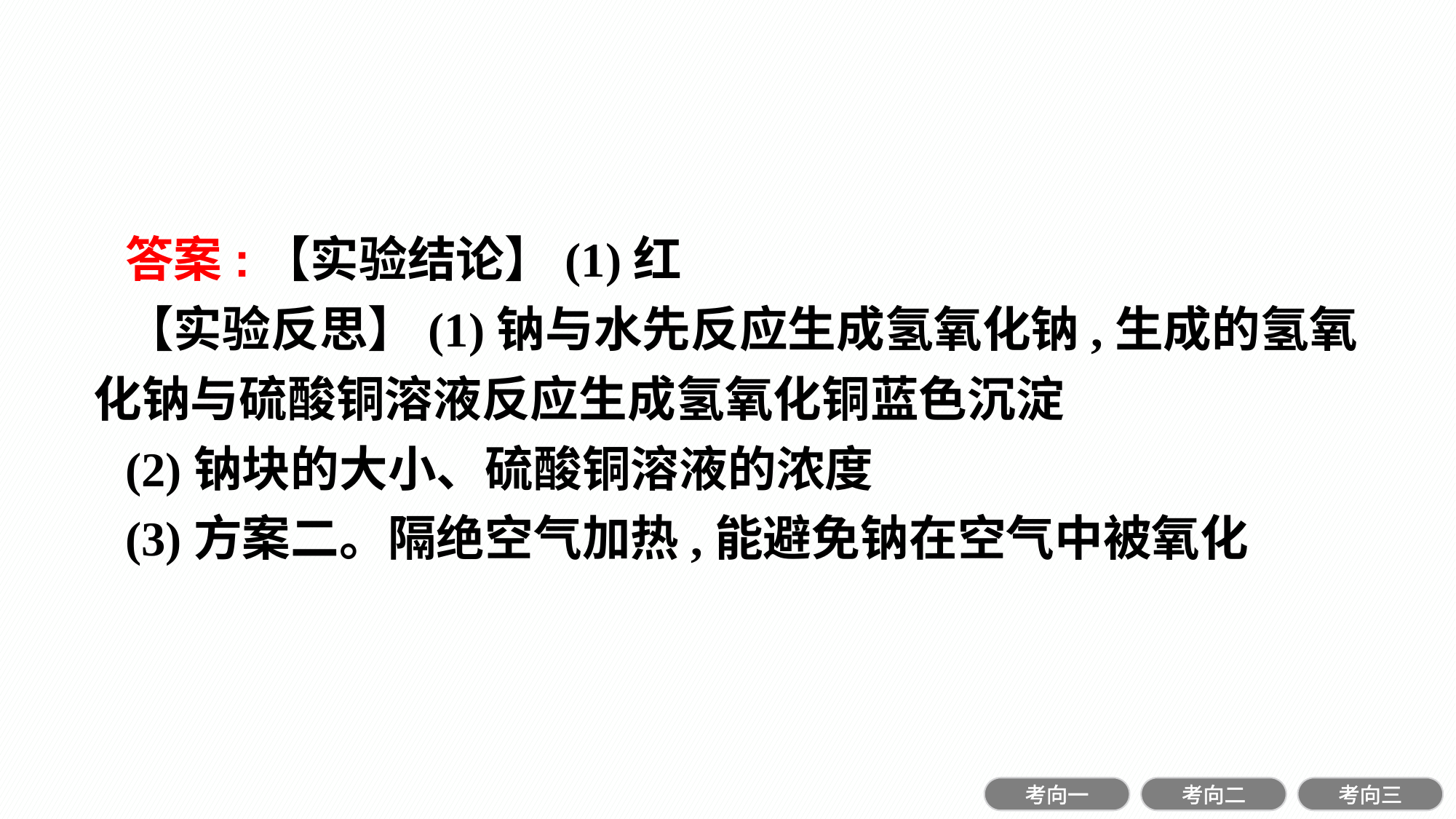

答案:【实验结论】(1)红
【实验反思】(1)钠与水先反应生成氢氧化钠,生成的氢氧化钠与硫酸铜溶液反应生成氢氧化铜蓝色沉淀
(2)钠块的大小、硫酸铜溶液的浓度
(3)方案二。隔绝空气加热,能避免钠在空气中被氧化